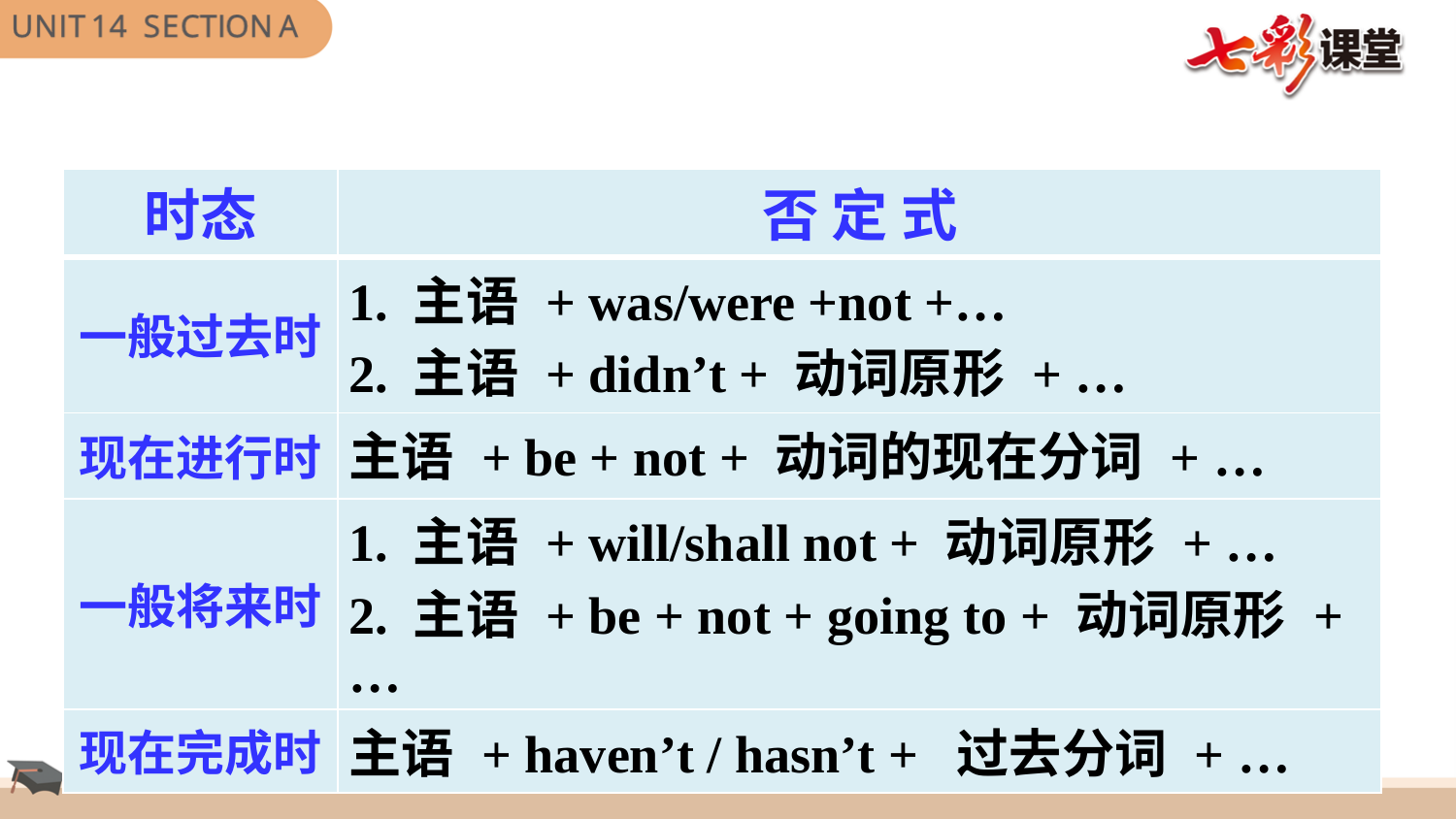

| 时态 | 否 定 式 |
| --- | --- |
| 一般过去时 | 1. 主语 + was/were +not +… 2. 主语 + didn’t + 动词原形 + … |
| 现在进行时 | 主语 + be + not + 动词的现在分词 + … |
| 一般将来时 | 1. 主语 + will/shall not + 动词原形 + … 2. 主语 + be + not + going to + 动词原形 + … |
| 现在完成时 | 主语 + haven’t / hasn’t + 过去分词 + … |